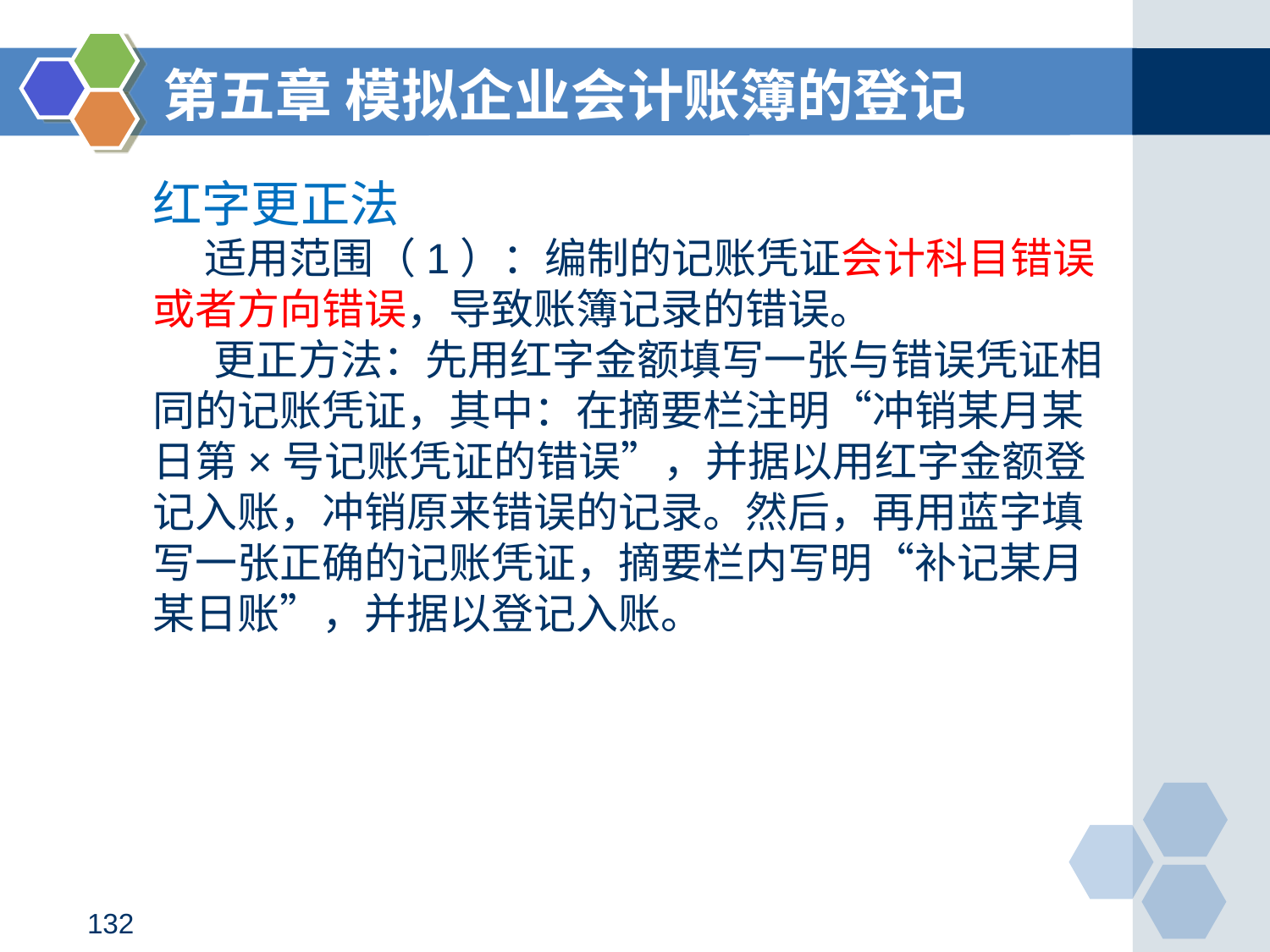

第五章 模拟企业会计账簿的登记
红字更正法
　 适用范围（1）：编制的记账凭证会计科目错误或者方向错误，导致账簿记录的错误。
　  更正方法：先用红字金额填写一张与错误凭证相同的记账凭证，其中：在摘要栏注明“冲销某月某日第×号记账凭证的错误”，并据以用红字金额登记入账，冲销原来错误的记录。然后，再用蓝字填写一张正确的记账凭证，摘要栏内写明“补记某月某日账”，并据以登记入账。